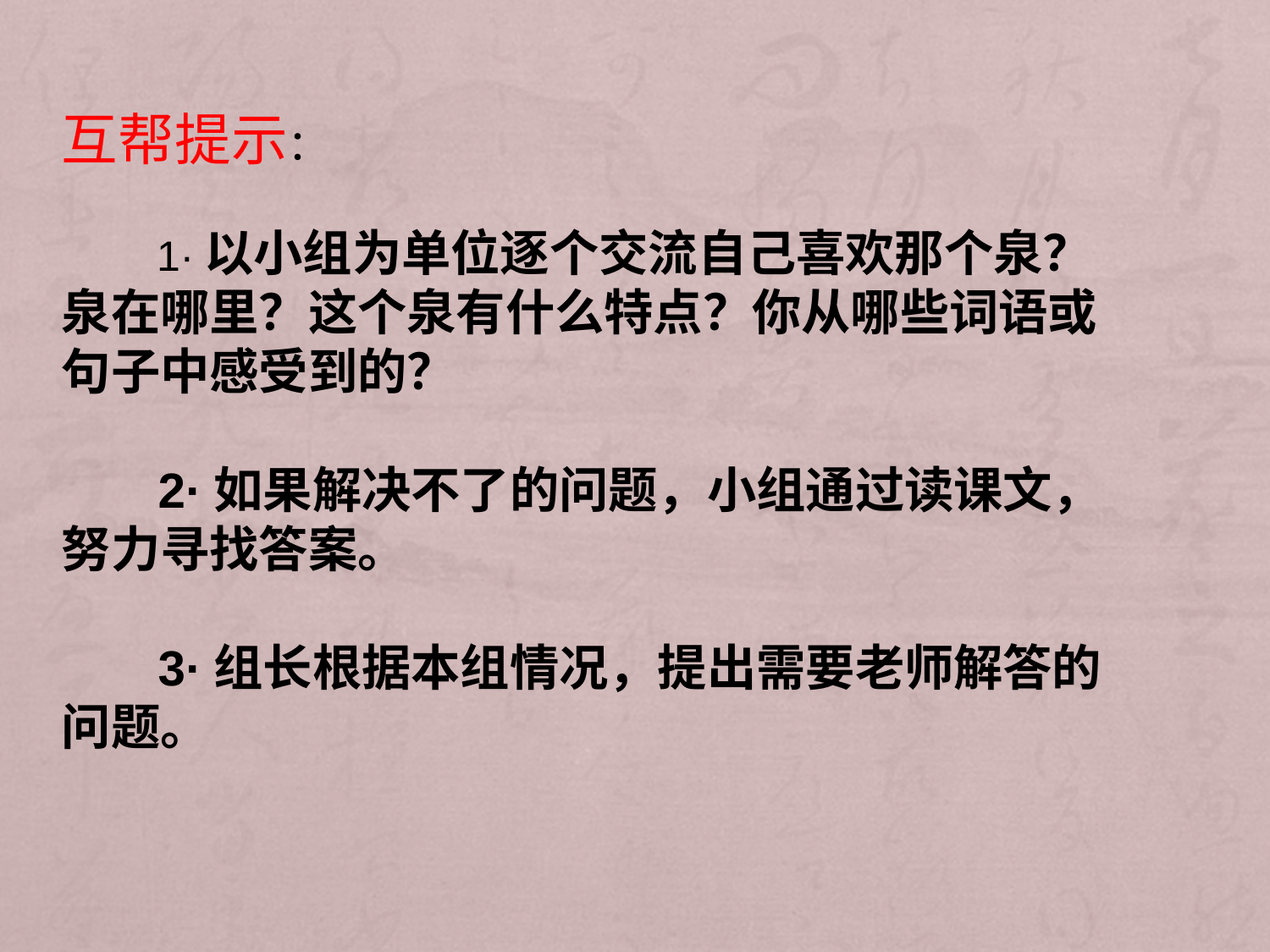

互帮提示：

        1·以小组为单位逐个交流自己喜欢那个泉？
泉在哪里？这个泉有什么特点？你从哪些词语或
句子中感受到的？

       2·如果解决不了的问题，小组通过读课文，
努力寻找答案。

       3·组长根据本组情况，提出需要老师解答的
问题。